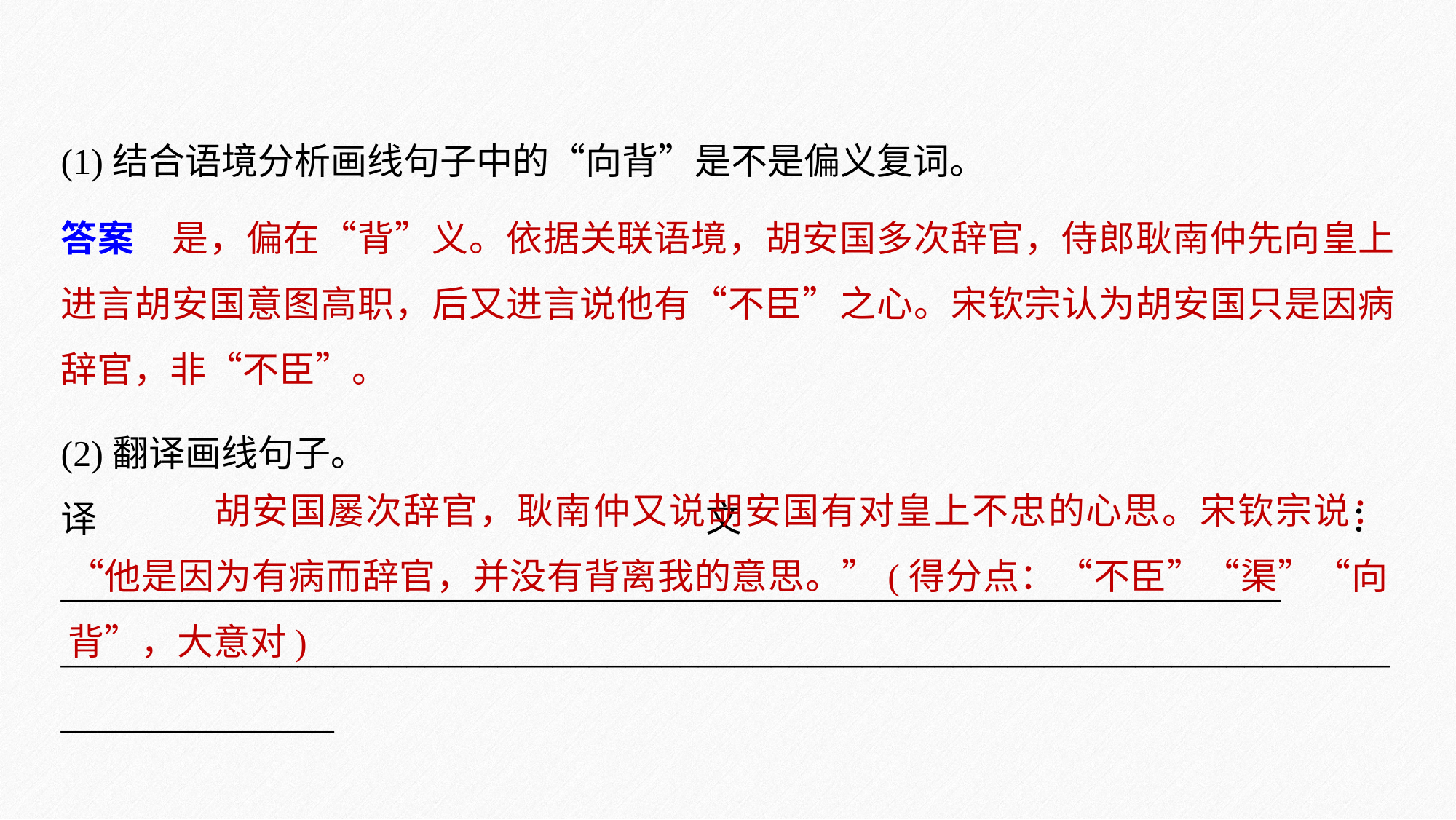

(1)结合语境分析画线句子中的“向背”是不是偏义复词。
答案　是，偏在“背”义。依据关联语境，胡安国多次辞官，侍郎耿南仲先向皇上进言胡安国意图高职，后又进言说他有“不臣”之心。宋钦宗认为胡安国只是因病辞官，非“不臣”。
(2)翻译画线句子。
译文：___________________________________________________________________
________________________________________________________________________________________
              胡安国屡次辞官，耿南仲又说胡安国有对皇上不忠的心思。宋钦宗说：“他是因为有病而辞官，并没有背离我的意思。”(得分点：“不臣”“渠”“向背”，大意对)